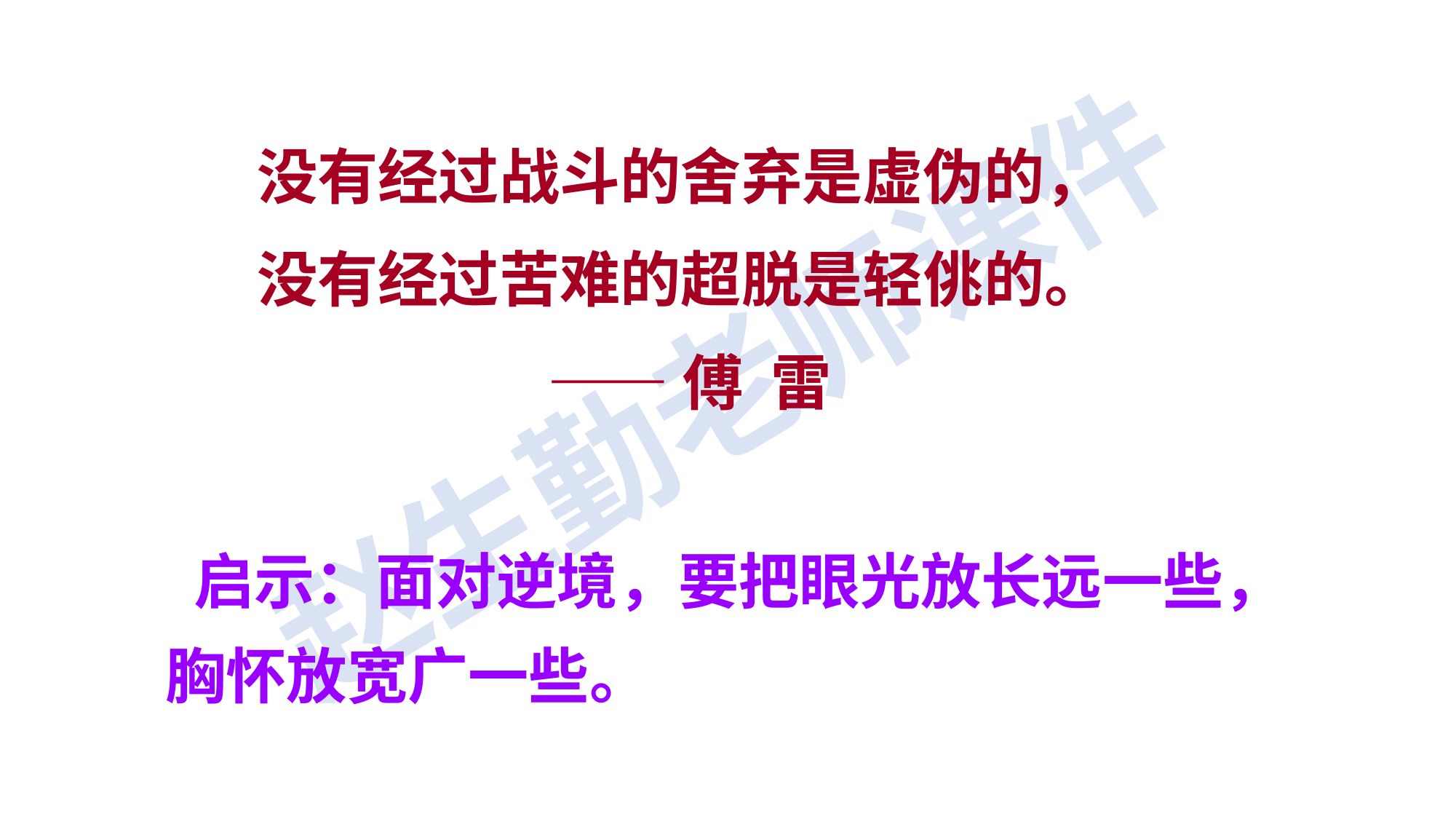

没有经过战斗的舍弃是虚伪的，
没有经过苦难的超脱是轻佻的。
                     ——傅  雷

 启示：面对逆境，要把眼光放长远一些，胸怀放宽广一些。